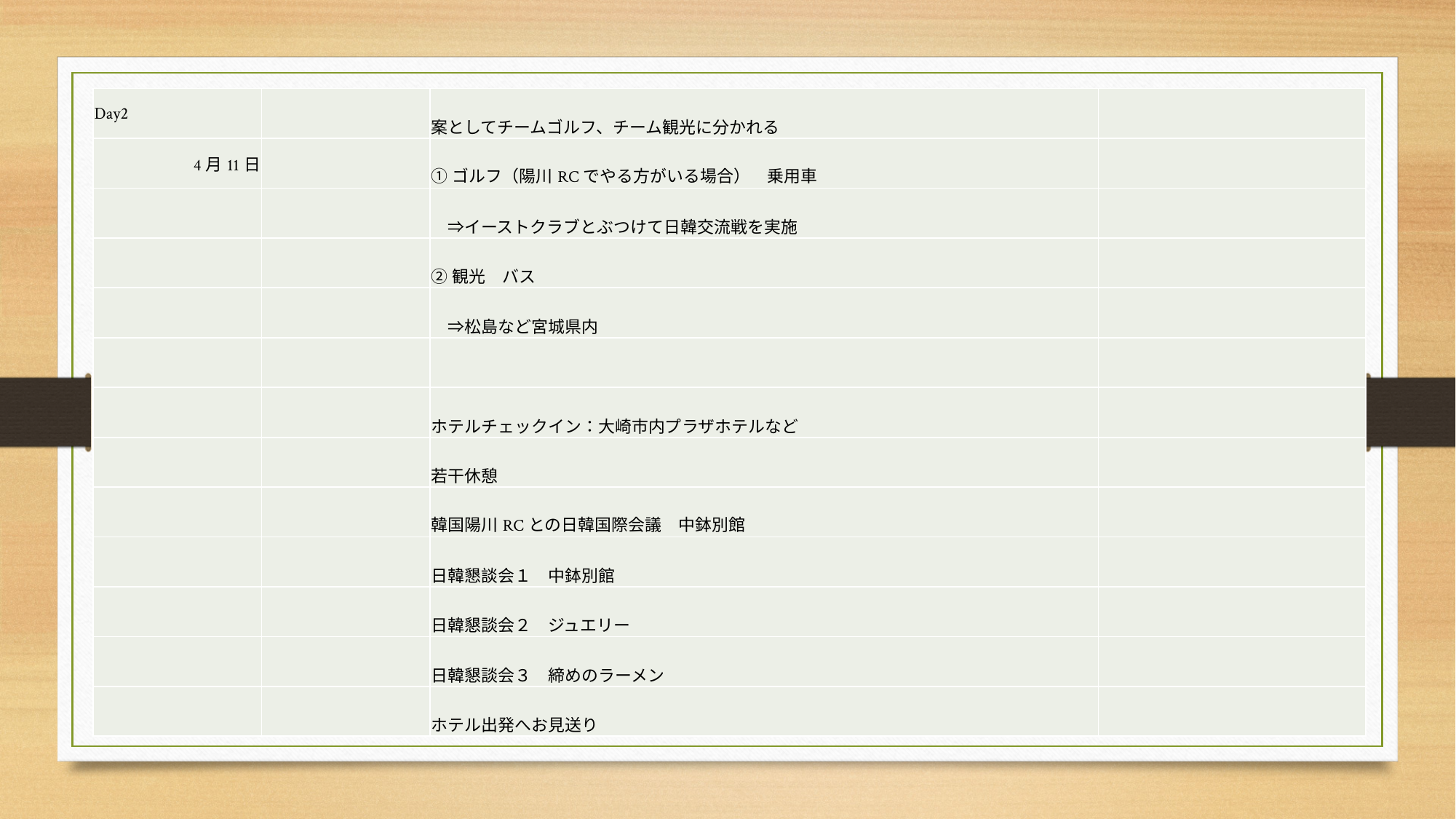

| Day2 |  | 案としてチームゴルフ、チーム観光に分かれる |  |
| --- | --- | --- | --- |
| 4月11日 |  | ➀ゴルフ（陽川RCでやる方がいる場合）　乗用車 |  |
|  |  | ⇒イーストクラブとぶつけて日韓交流戦を実施 |  |
|  |  | ➁観光　バス |  |
|  |  | ⇒松島など宮城県内 |  |
|  |  |  |  |
|  |  | ホテルチェックイン：大崎市内プラザホテルなど |  |
|  |  | 若干休憩 |  |
|  |  | 韓国陽川RCとの日韓国際会議　中鉢別館 |  |
|  |  | 日韓懇談会１　中鉢別館 |  |
|  |  | 日韓懇談会２　ジュエリー |  |
|  |  | 日韓懇談会３　締めのラーメン |  |
|  |  | ホテル出発へお見送り |  |